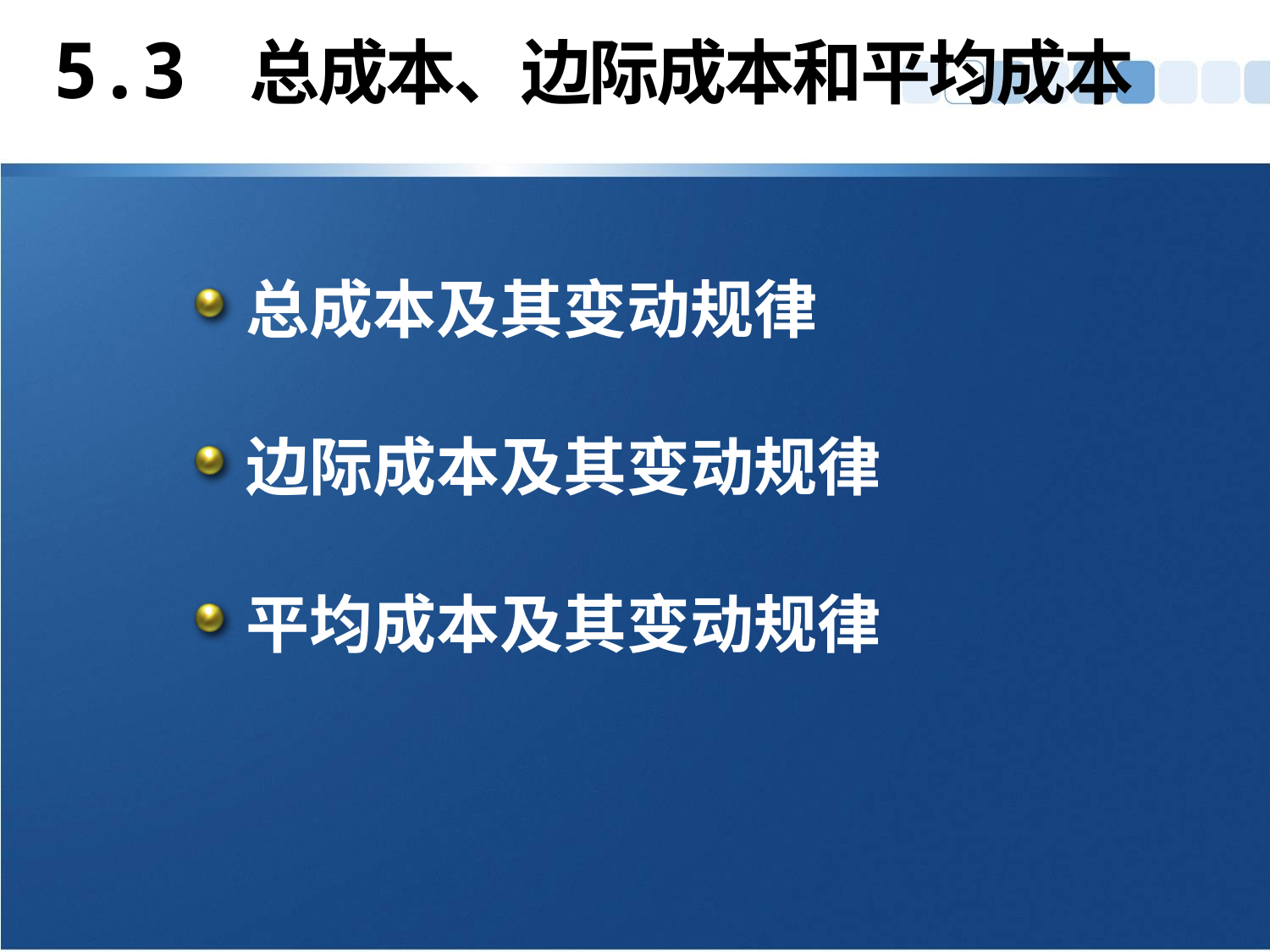

# 5.3 总成本、边际成本和平均成本
总成本及其变动规律
边际成本及其变动规律
平均成本及其变动规律